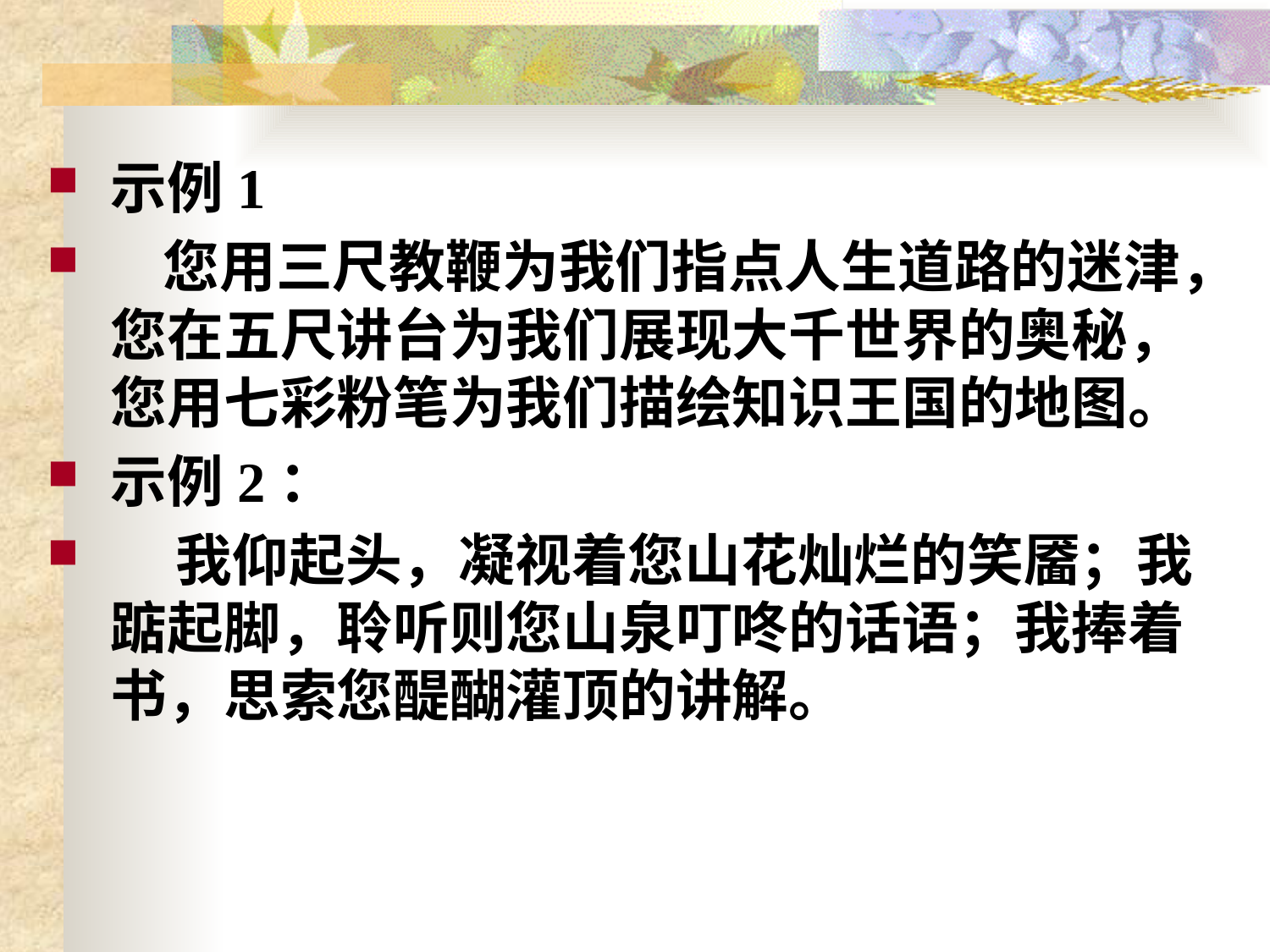

示例1
   您用三尺教鞭为我们指点人生道路的迷津，您在五尺讲台为我们展现大千世界的奥秘，您用七彩粉笔为我们描绘知识王国的地图。
示例2：
    我仰起头，凝视着您山花灿烂的笑靥；我踮起脚，聆听则您山泉叮咚的话语；我捧着书，思索您醍醐灌顶的讲解。